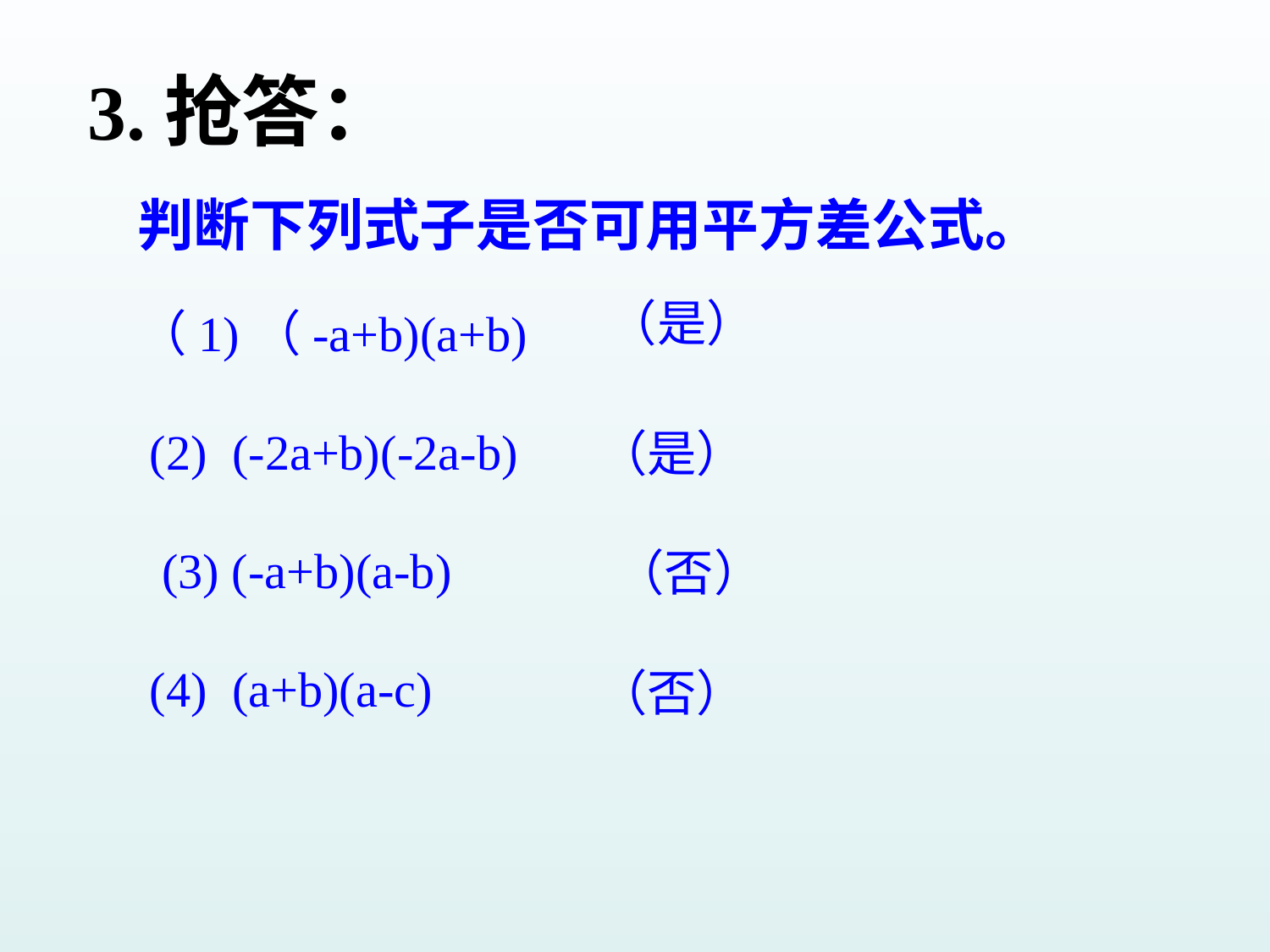

3.抢答：

判断下列式子是否可用平方差公式。
（是）
（1)（-a+b)(a+b)

 (2)  (-2a+b)(-2a-b)

  (3) (-a+b)(a-b)

 (4)  (a+b)(a-c)
（是）
 （否）
（否）